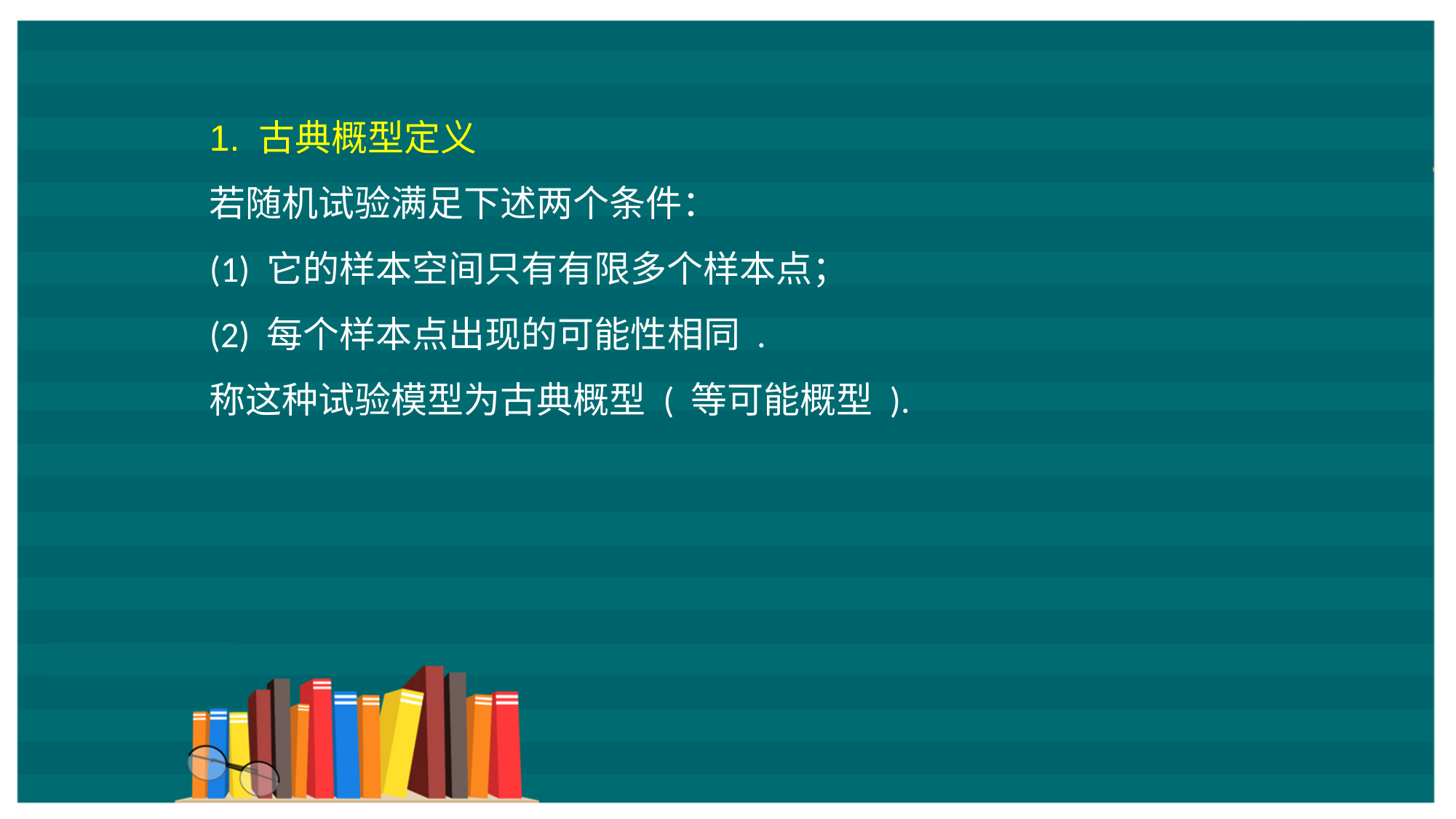

1. 古典概型定义
若随机试验满足下述两个条件：
(1) 它的样本空间只有有限多个样本点；
(2) 每个样本点出现的可能性相同 .
称这种试验模型为古典概型 ( 等可能概型 ).